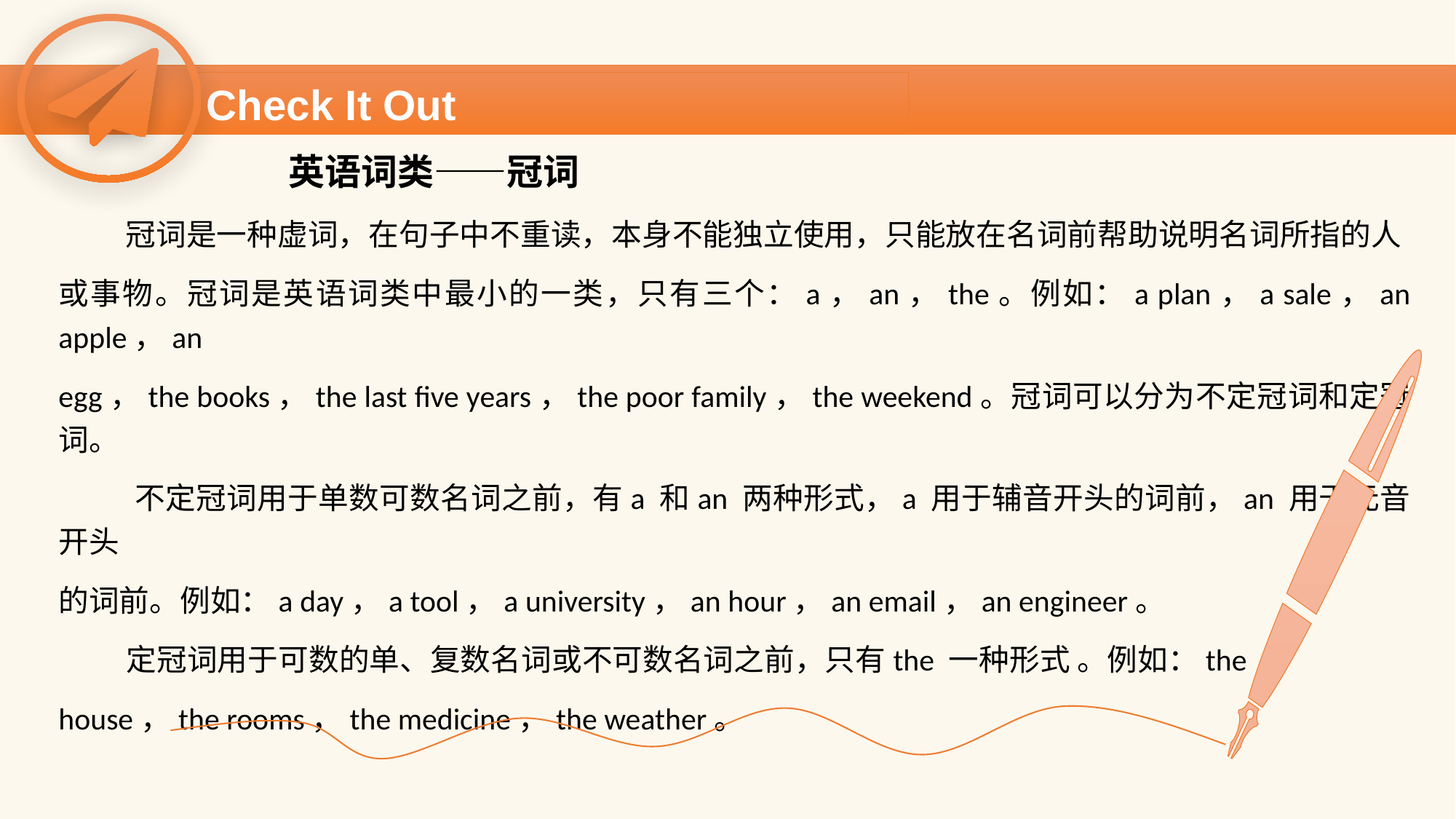

Check It Out
                           英语词类——冠词
         冠词是一种虚词，在句子中不重读，本身不能独立使用，只能放在名词前帮助说明名词所指的人
或事物。冠词是英语词类中最小的一类，只有三个：a，an，the。例如：a plan，a sale，an apple，an
egg，the books，the last five years，the poor family，the weekend。冠词可以分为不定冠词和定冠词。
          不定冠词用于单数可数名词之前，有a 和an 两种形式，a 用于辅音开头的词前，an 用于元音开头
的词前。例如：a day，a tool，a university，an hour，an email，an engineer。
         定冠词用于可数的单、复数名词或不可数名词之前，只有the 一种形式 。例如：the
house，the rooms，the medicine，the weather。